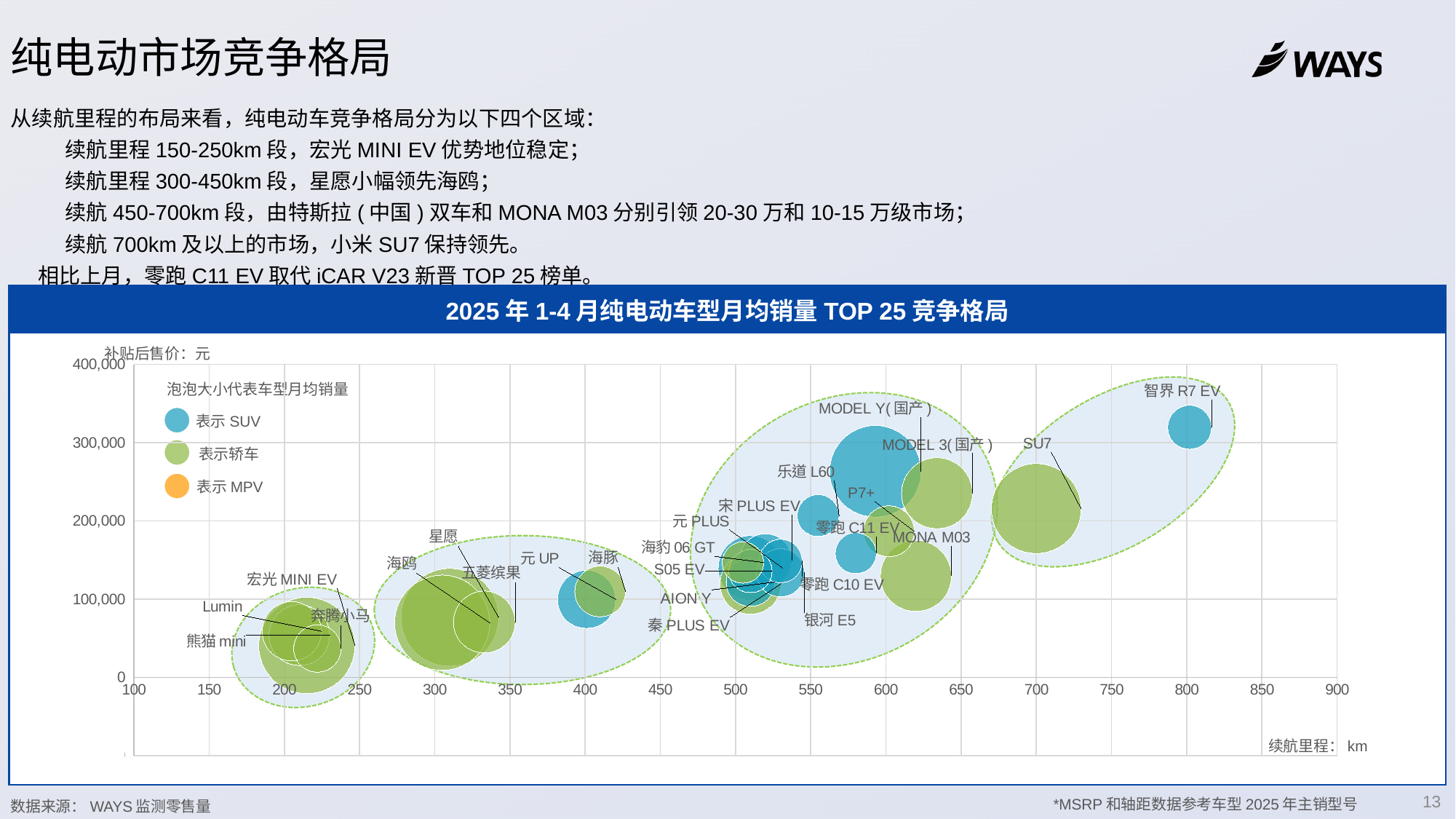

纯电动市场竞争格局
从续航里程的布局来看，纯电动车竞争格局分为以下四个区域：
续航里程150-250km段，宏光MINI EV优势地位稳定；
续航里程300-450km段，星愿小幅领先海鸥；
续航450-700km段，由特斯拉(中国)双车和MONA M03分别引领20-30万和10-15万级市场；
续航700km及以上的市场，小米SU7保持领先。
相比上月，零跑C11 EV取代iCAR V23新晋TOP 25榜单。

2025年1-4月纯电动车型月均销量TOP 25竞争格局

补贴后售价：元

### Chart

| Category | 补贴后售价（元） |
|---|---|
泡泡大小代表车型月均销量
表示SUV

表示轿车

表示MPV

续航里程：km

数据来源：WAYS监测零售量
13
*MSRP和轴距数据参考车型2025年主销型号